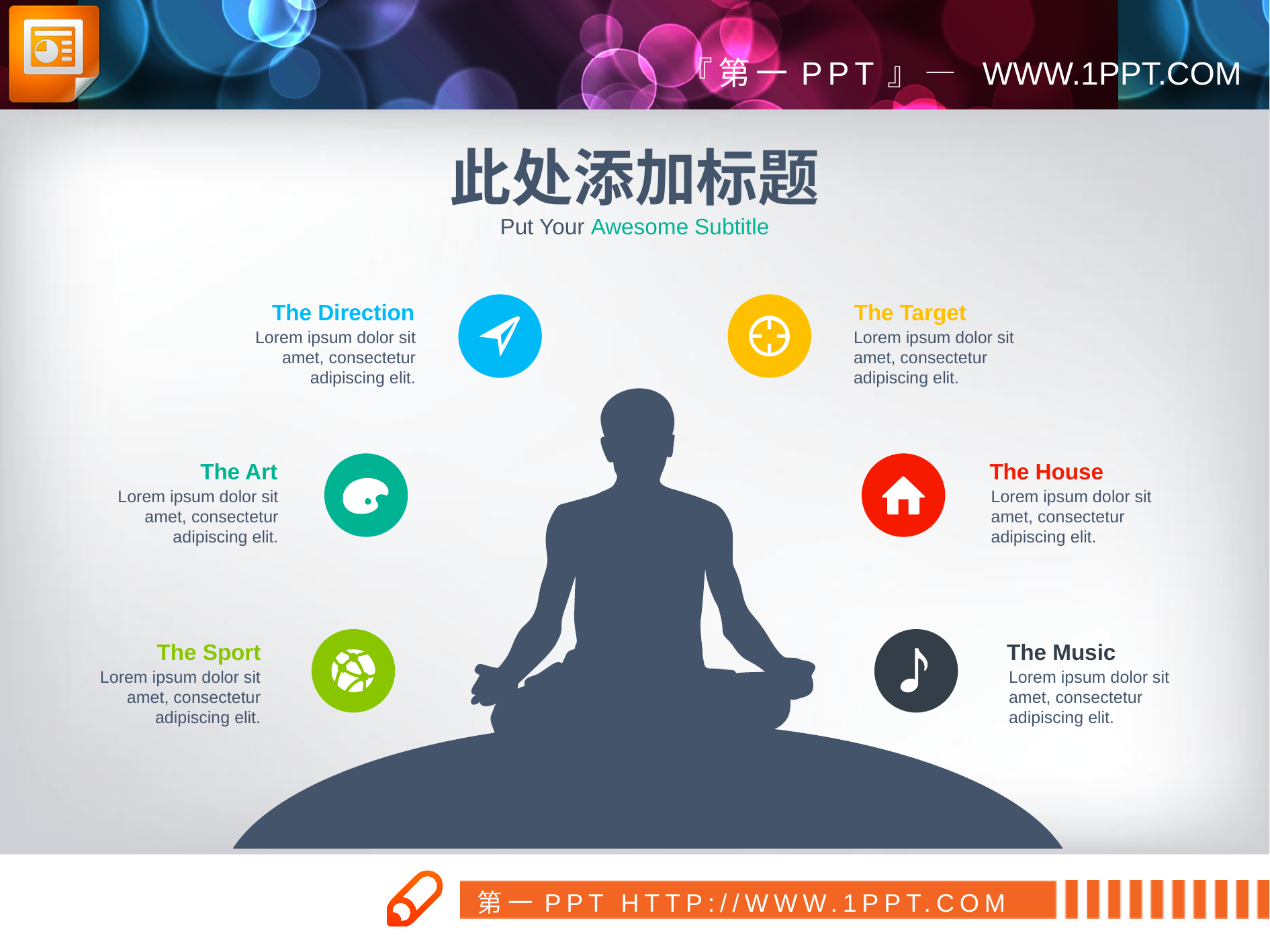

此处添加标题
Put Your Awesome Subtitle
The Direction
The Target

Lorem ipsum dolor sit amet, consectetur adipiscing elit.
Lorem ipsum dolor sit amet, consectetur adipiscing elit.

The Art
The House

Lorem ipsum dolor sit amet, consectetur adipiscing elit.
Lorem ipsum dolor sit amet, consectetur adipiscing elit.

The Sport
The Music

Lorem ipsum dolor sit amet, consectetur adipiscing elit.
Lorem ipsum dolor sit amet, consectetur adipiscing elit.